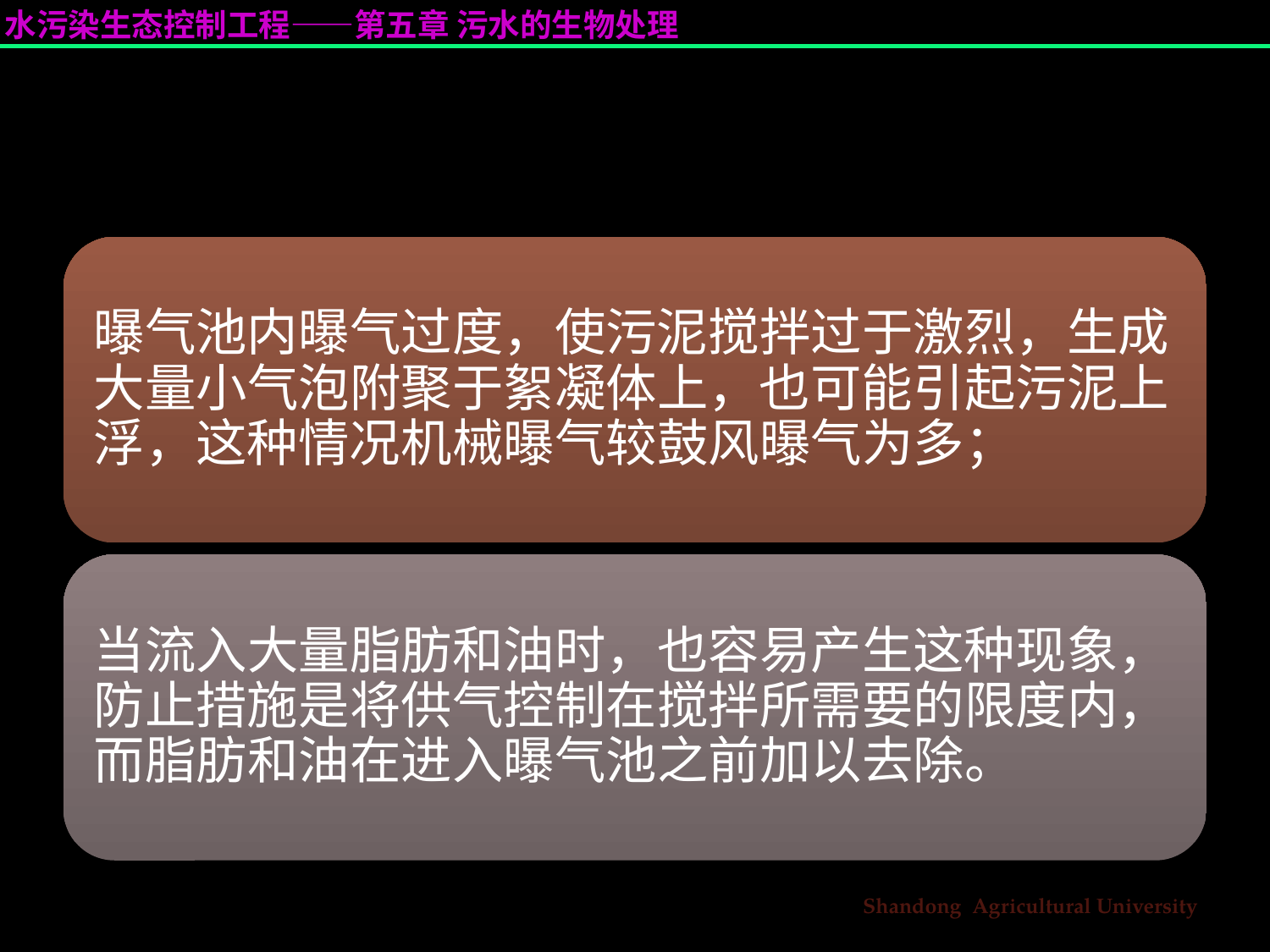

#
曝气池内曝气过度，使污泥搅拌过于激烈，生成大量小气泡附聚于絮凝体上，也可能引起污泥上浮，这种情况机械曝气较鼓风曝气为多；
当流入大量脂肪和油时，也容易产生这种现象，防止措施是将供气控制在搅拌所需要的限度内，而脂肪和油在进入曝气池之前加以去除。